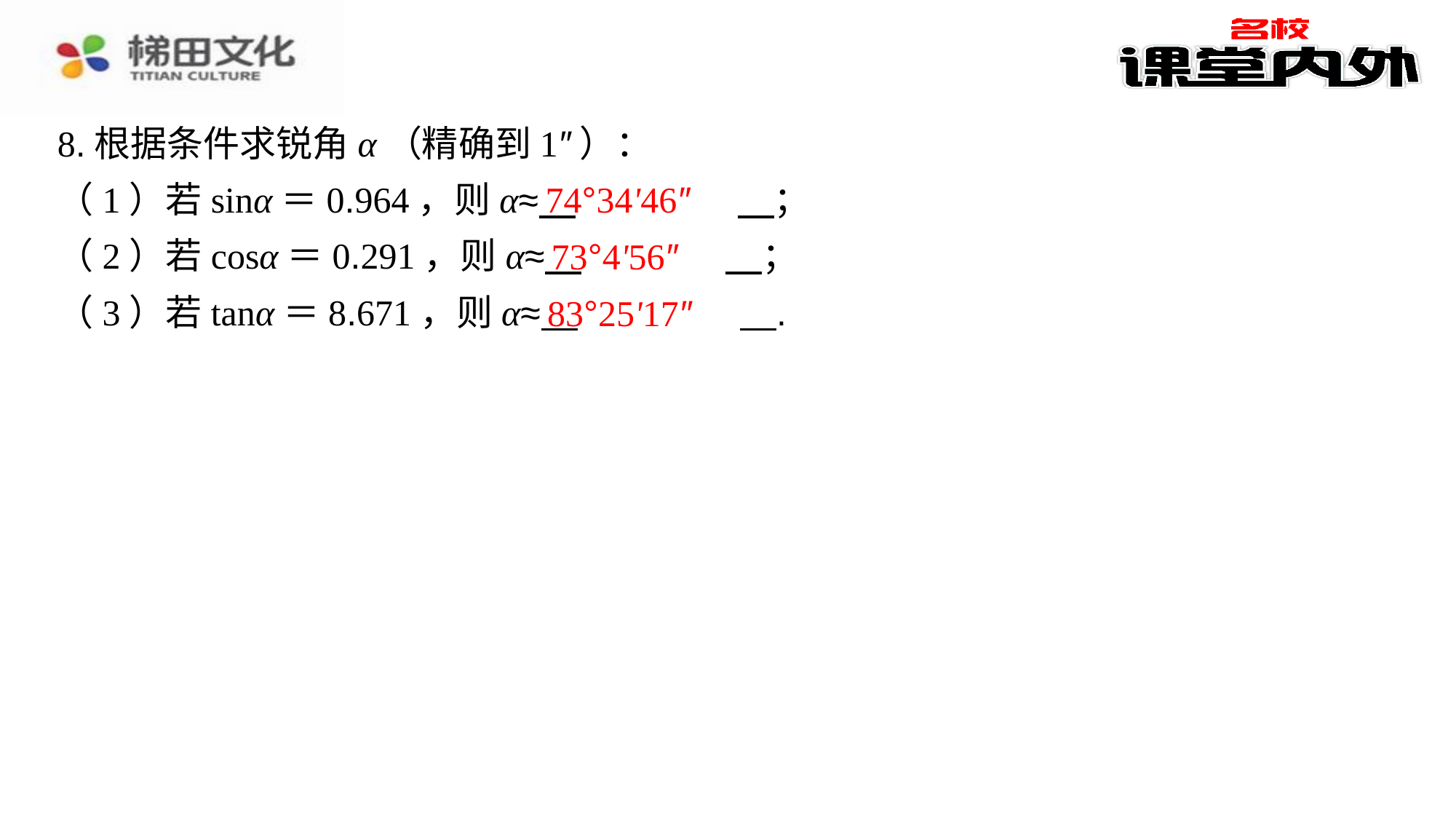

8.根据条件求锐角α（精确到1″）：
（1）若sinα＝0.964，则α≈ 　74°34'46″　⁠；
（2）若cosα＝0.291，则α≈ 　73°4'56″　⁠；
（3）若tanα＝8.671，则α≈ 　83°25'17″　⁠.
74°34'46″
73°4'56″
83°25'17″